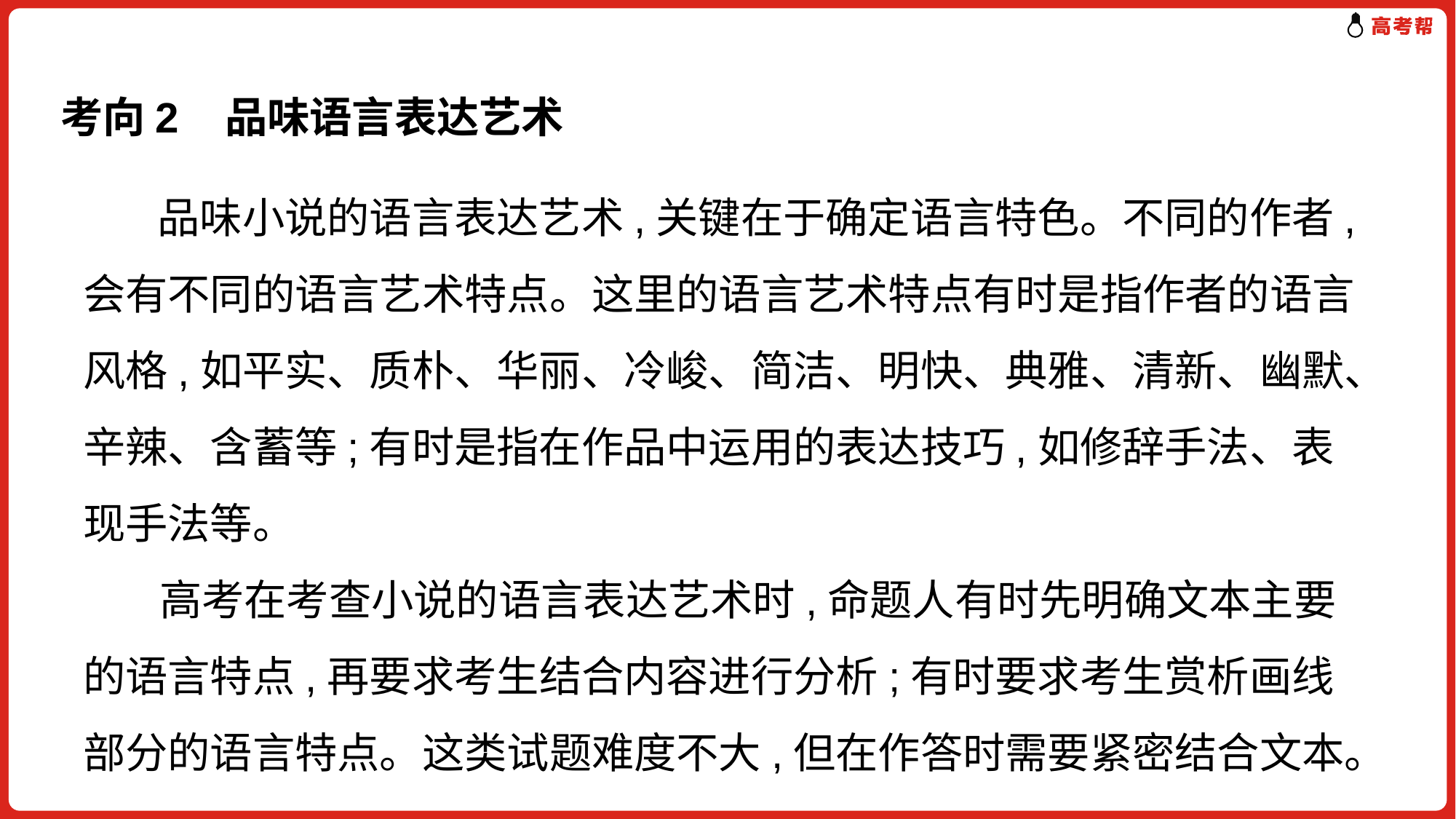

考向2   品味语言表达艺术
           品味小说的语言表达艺术,关键在于确定语言特色。不同的作者,会有不同的语言艺术特点。这里的语言艺术特点有时是指作者的语言风格,如平实、质朴、华丽、冷峻、简洁、明快、典雅、清新、幽默、辛辣、含蓄等;有时是指在作品中运用的表达技巧,如修辞手法、表现手法等。
       高考在考查小说的语言表达艺术时,命题人有时先明确文本主要的语言特点,再要求考生结合内容进行分析;有时要求考生赏析画线部分的语言特点。这类试题难度不大,但在作答时需要紧密结合文本。